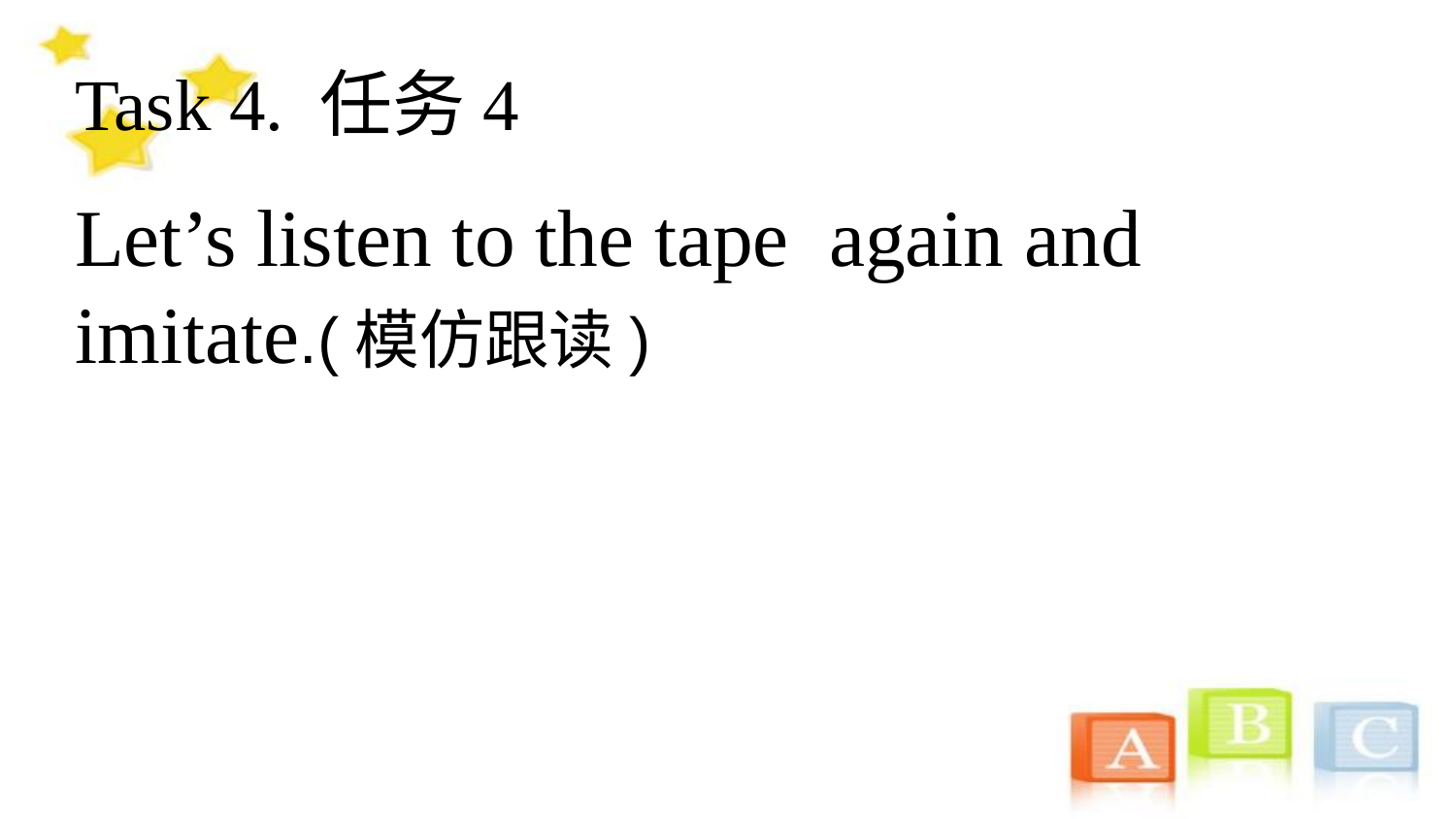

Task 4. 任务4
Let’s listen to the tape  again and imitate.(模仿跟读)